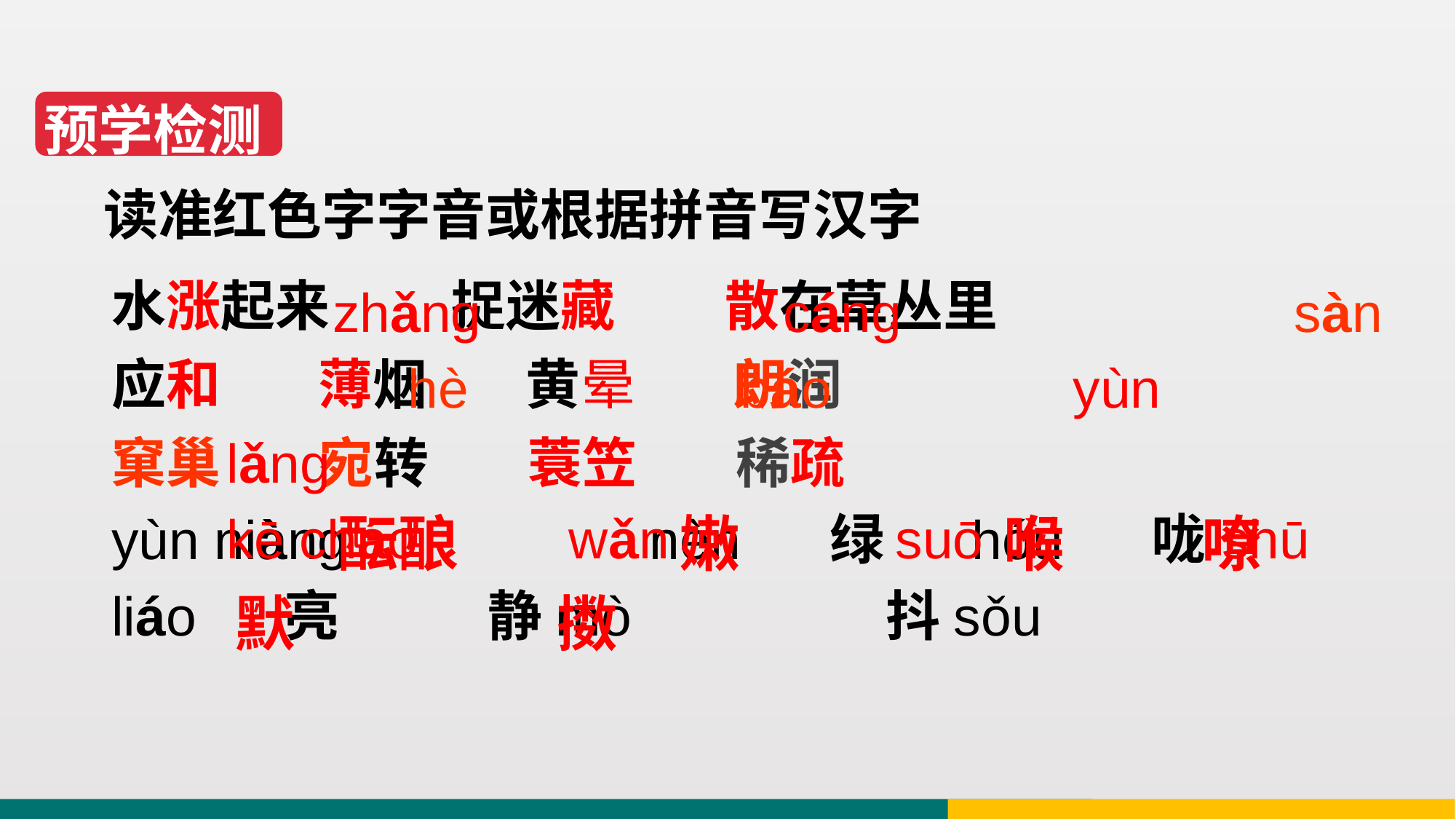

预学检测
读准红色字字音或根据拼音写汉字

水涨起来          捉迷藏         散在草丛里
应和        薄烟        黄晕        朗润
窠巢        宛转        蓑笠        稀疏
yùn niàng                    nèn     绿      hóu     咙
liáo     亮            静mò                抖sǒu
       zhǎng                    cáng                          sàn              hè                  báo                yùn                lǎng
kē cháo          wǎn               suō  lì            shū
            酝酿                嫩                   喉          嘹                  默                   擞